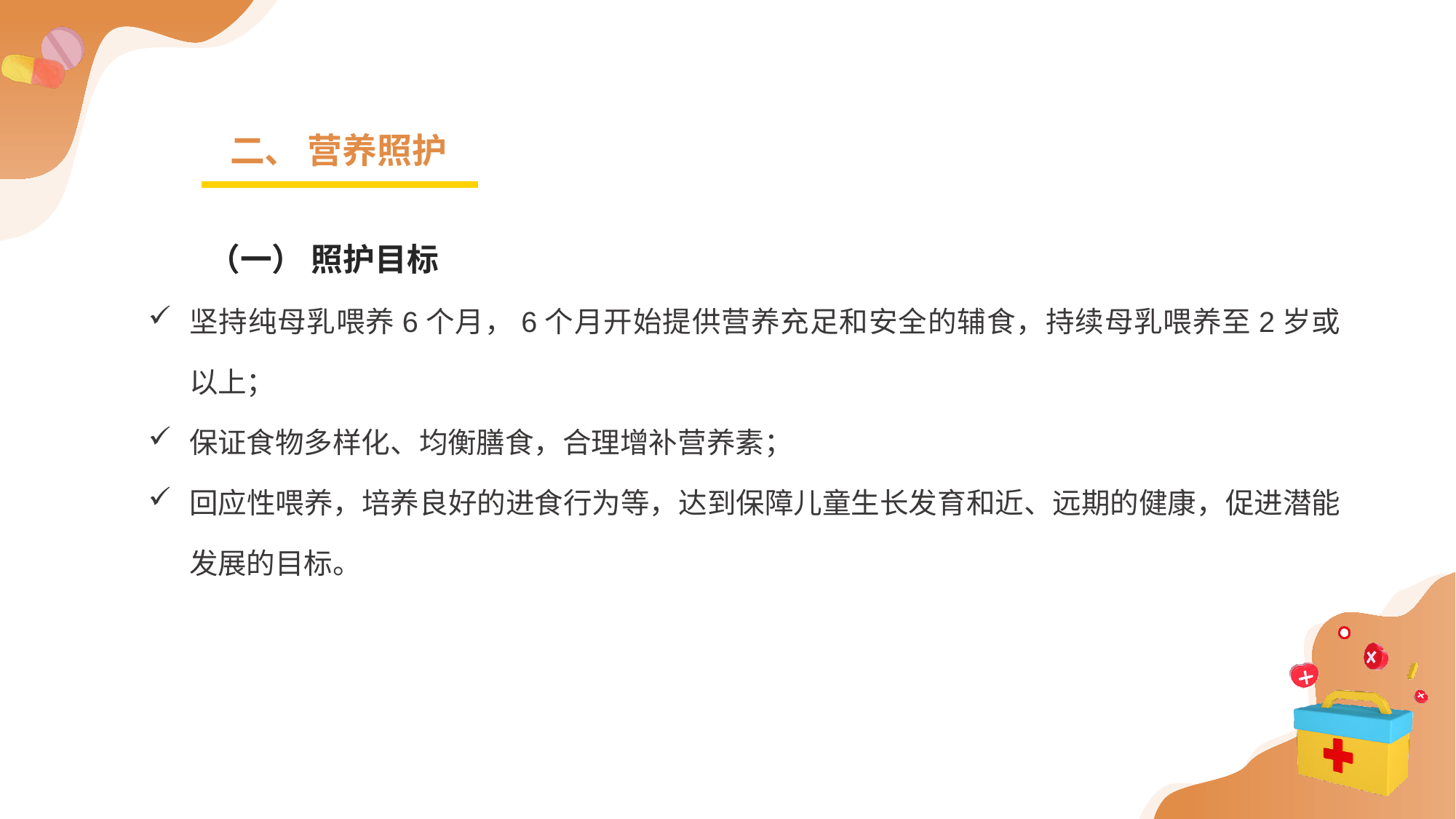

二、 营养照护
（一） 照护目标
坚持纯母乳喂养6个月，6个月开始提供营养充足和安全的辅食，持续母乳喂养至2岁或以上；
保证食物多样化、均衡膳食，合理增补营养素；
回应性喂养，培养良好的进食行为等，达到保障儿童生长发育和近、远期的健康，促进潜能发展的目标。